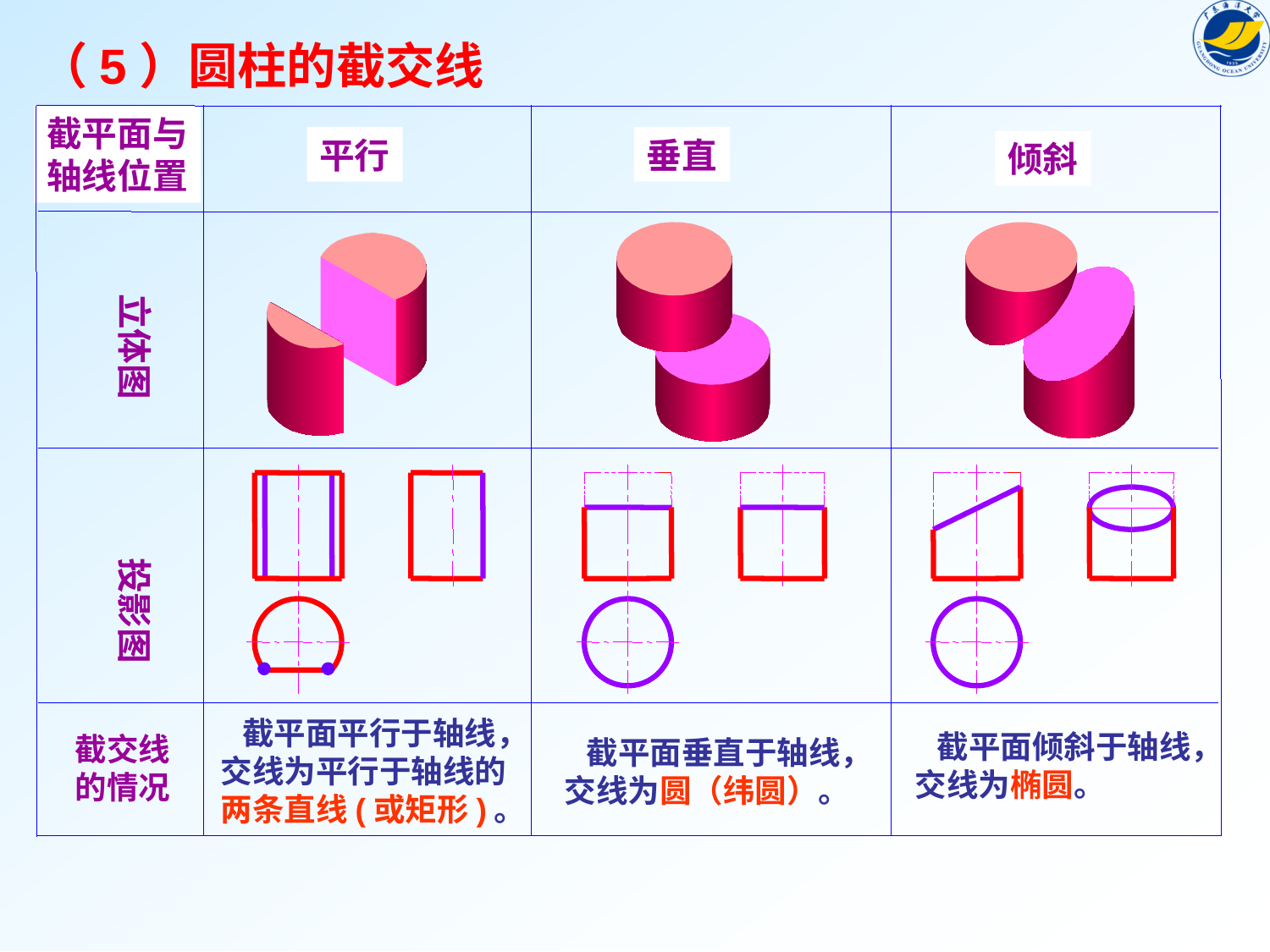

（5）圆柱的截交线
截平面与
轴线位置

平行
垂直
倾斜

立体图

投影图

  截平面平行于轴线，
交线为平行于轴线的
两条直线(或矩形)。
  截平面倾斜于轴线，
交线为椭圆。
截交线
的情况
  截平面垂直于轴线，
交线为圆（纬圆）。